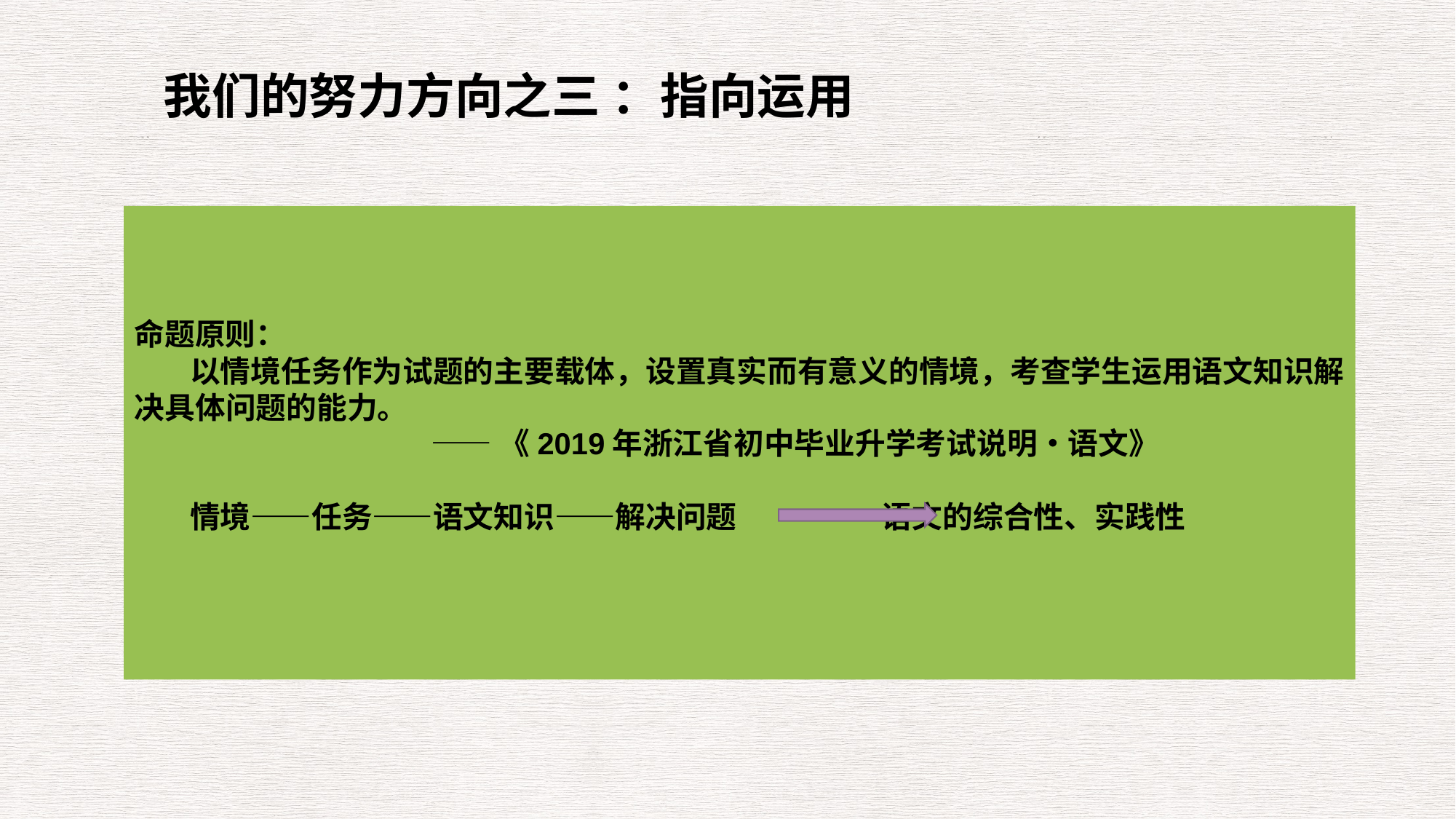

我们的努力方向之三 ：指向运用
命题原则：
       以情境任务作为试题的主要载体，设置真实而有意义的情境，考查学生运用语文知识解决具体问题的能力。
                                           ——《2019年浙江省初中毕业升学考试说明•语文》

       情境——任务——语文知识——解决问题                     语文的综合性、实践性